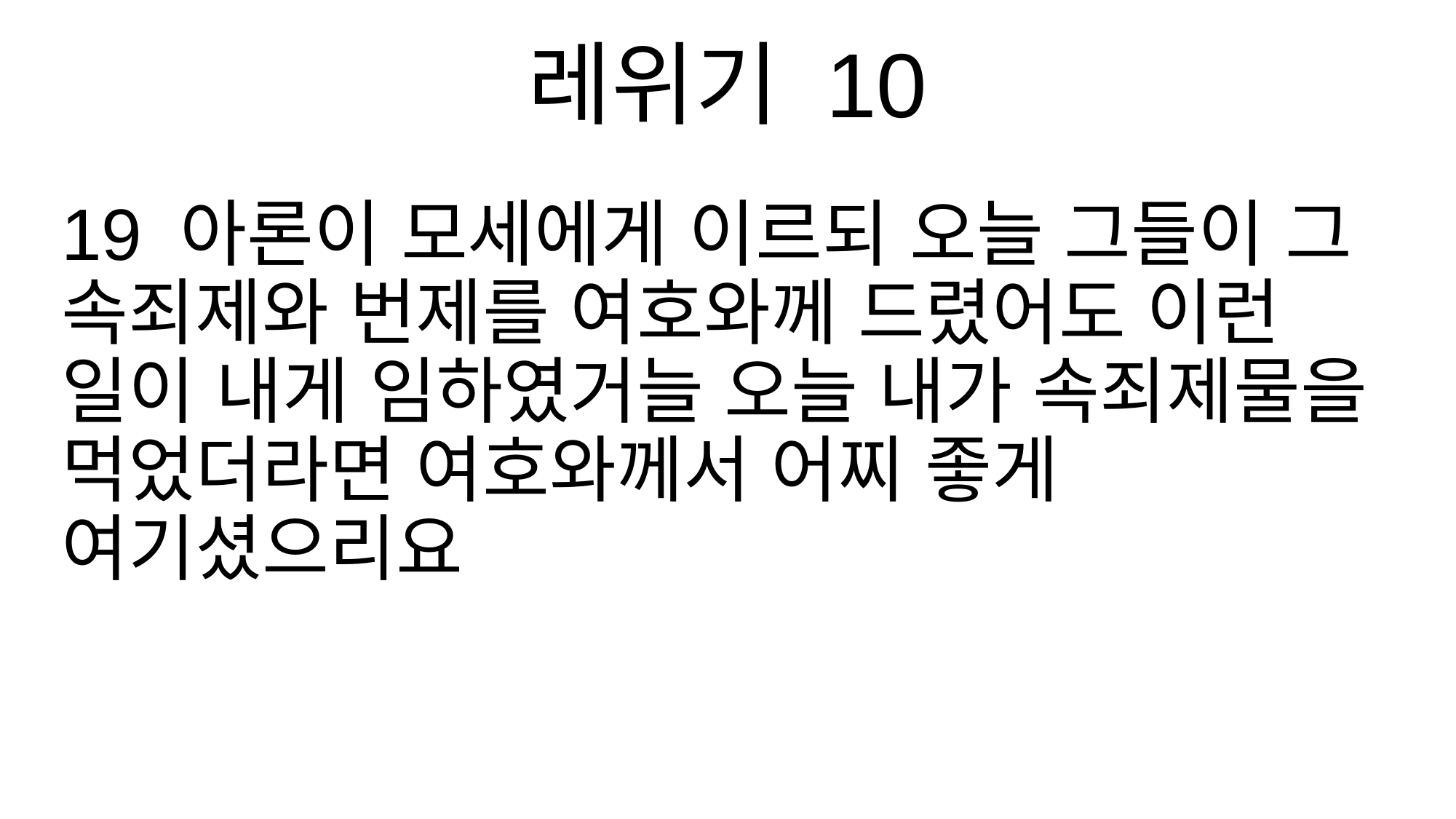

레위기 10
19 아론이 모세에게 이르되 오늘 그들이 그 속죄제와 번제를 여호와께 드렸어도 이런 일이 내게 임하였거늘 오늘 내가 속죄제물을 먹었더라면 여호와께서 어찌 좋게 여기셨으리요